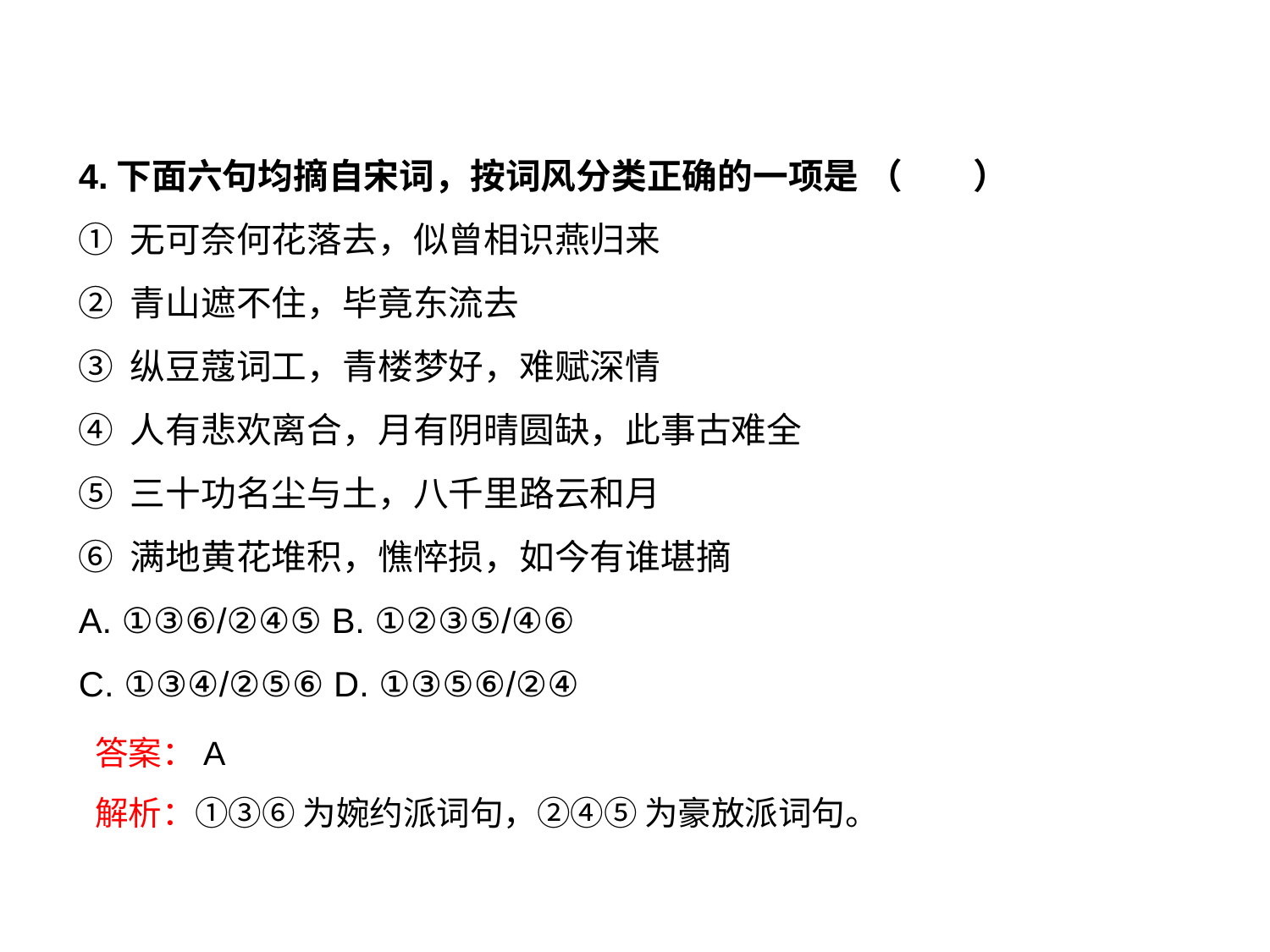

4.下面六句均摘自宋词，按词风分类正确的一项是 （　　）
① 无可奈何花落去，似曾相识燕归来
② 青山遮不住，毕竟东流去
③ 纵豆蔻词工，青楼梦好，难赋深情
④ 人有悲欢离合，月有阴晴圆缺，此事古难全
⑤ 三十功名尘与土，八千里路云和月
⑥ 满地黄花堆积，憔悴损，如今有谁堪摘
A. ①③⑥/②④⑤ B. ①②③⑤/④⑥
C. ①③④/②⑤⑥ D. ①③⑤⑥/②④
答案：A
解析：①③⑥ 为婉约派词句，②④⑤ 为豪放派词句。